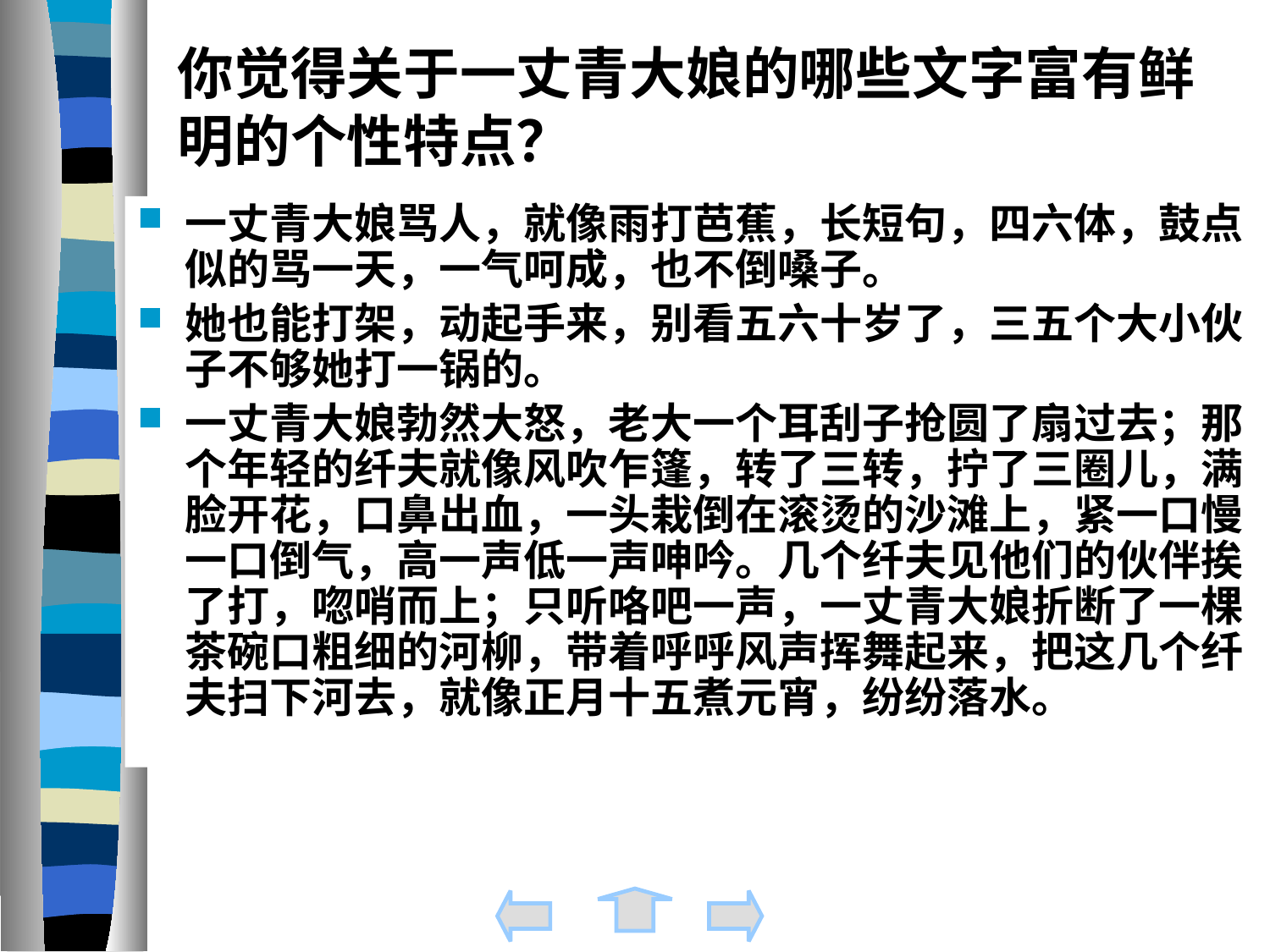

# 你觉得关于一丈青大娘的哪些文字富有鲜明的个性特点？
一丈青大娘骂人，就像雨打芭蕉，长短句，四六体，鼓点似的骂一天，一气呵成，也不倒嗓子。
她也能打架，动起手来，别看五六十岁了，三五个大小伙子不够她打一锅的。
一丈青大娘勃然大怒，老大一个耳刮子抢圆了扇过去；那个年轻的纤夫就像风吹乍篷，转了三转，拧了三圈儿，满脸开花，口鼻出血，一头栽倒在滚烫的沙滩上，紧一口慢一口倒气，高一声低一声呻吟。几个纤夫见他们的伙伴挨了打，唿哨而上；只听咯吧一声，一丈青大娘折断了一棵茶碗口粗细的河柳，带着呼呼风声挥舞起来，把这几个纤夫扫下河去，就像正月十五煮元宵，纷纷落水。